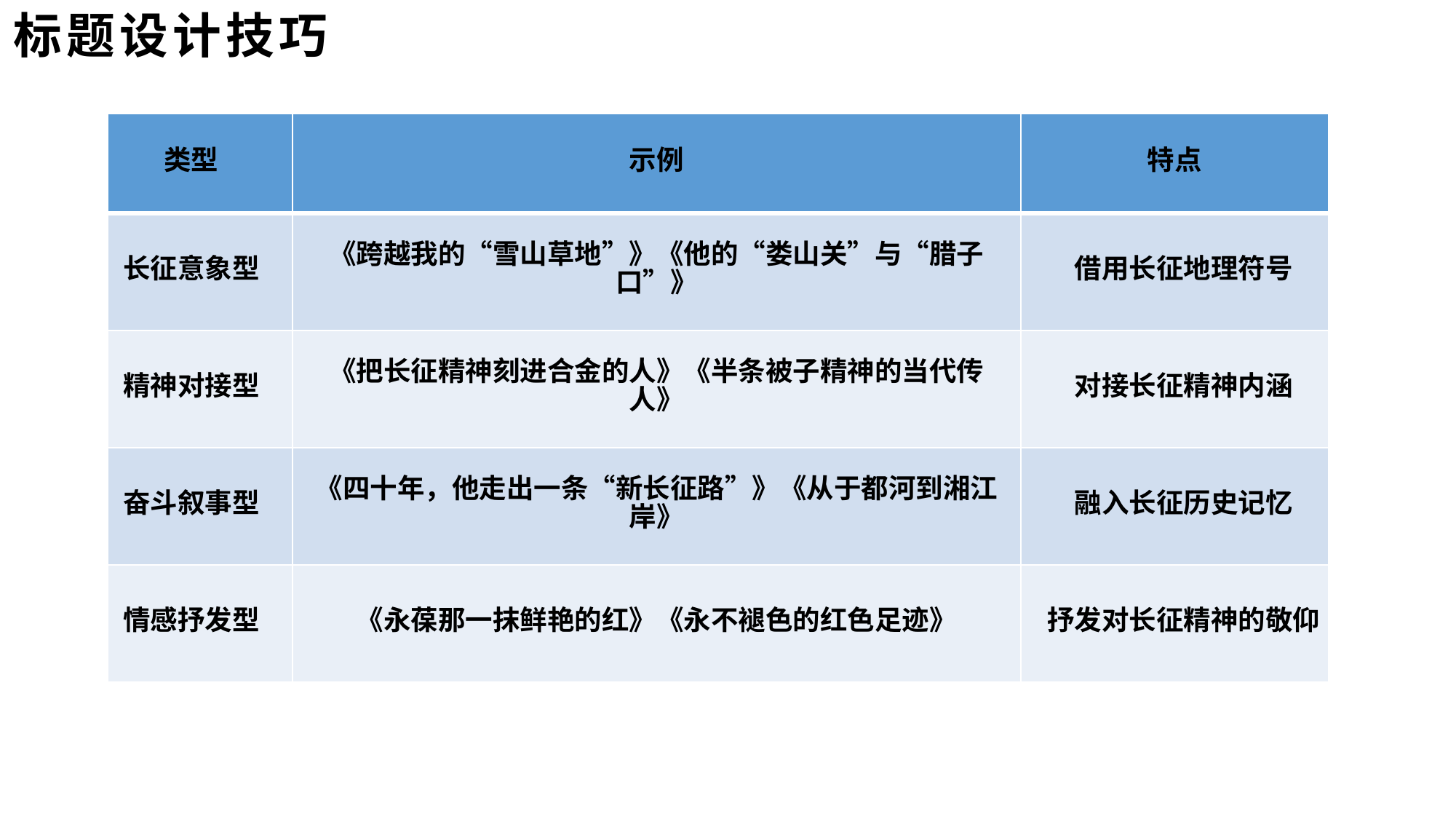

标题设计技巧
| 类型 | 示例 | 特点 |
| --- | --- | --- |
| 长征意象型 | 《跨越我的“雪山草地”》《他的“娄山关”与“腊子口”》 | 借用长征地理符号 |
| 精神对接型 | 《把长征精神刻进合金的人》《半条被子精神的当代传人》 | 对接长征精神内涵 |
| 奋斗叙事型 | 《四十年，他走出一条“新长征路”》《从于都河到湘江岸》 | 融入长征历史记忆 |
| 情感抒发型 | 《永葆那一抹鲜艳的红》《永不褪色的红色足迹》 | 抒发对长征精神的敬仰 |